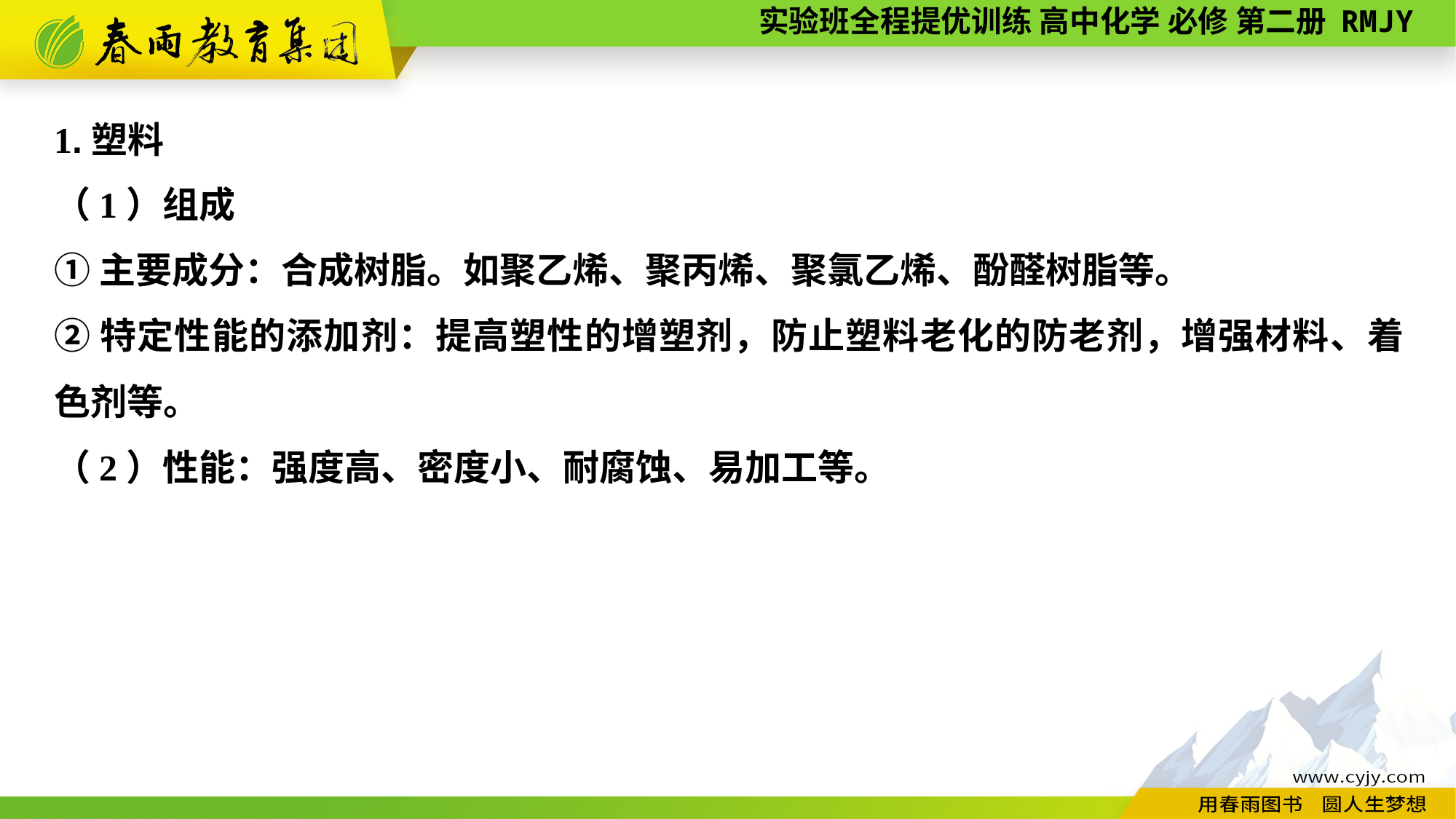

1.塑料
（1）组成
①主要成分：合成树脂。如聚乙烯、聚丙烯、聚氯乙烯、酚醛树脂等。
②特定性能的添加剂：提高塑性的增塑剂，防止塑料老化的防老剂，增强材料、着色剂等。
（2）性能：强度高、密度小、耐腐蚀、易加工等。